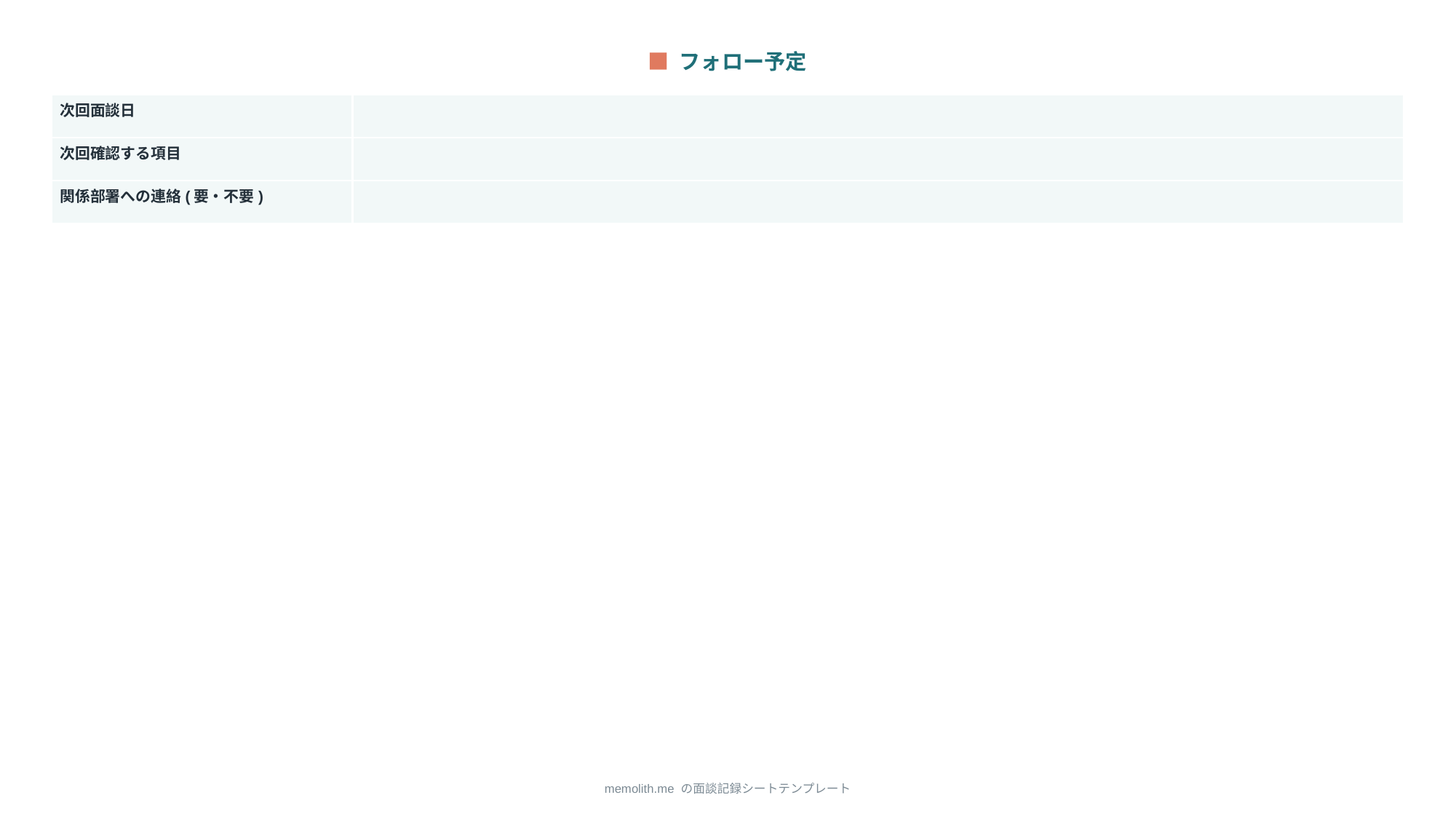

■ フォロー予定
| 次回面談日 |  |
| --- | --- |
| 次回確認する項目 |  |
| 関係部署への連絡(要・不要) |  |
memolith.me の面談記録シートテンプレート